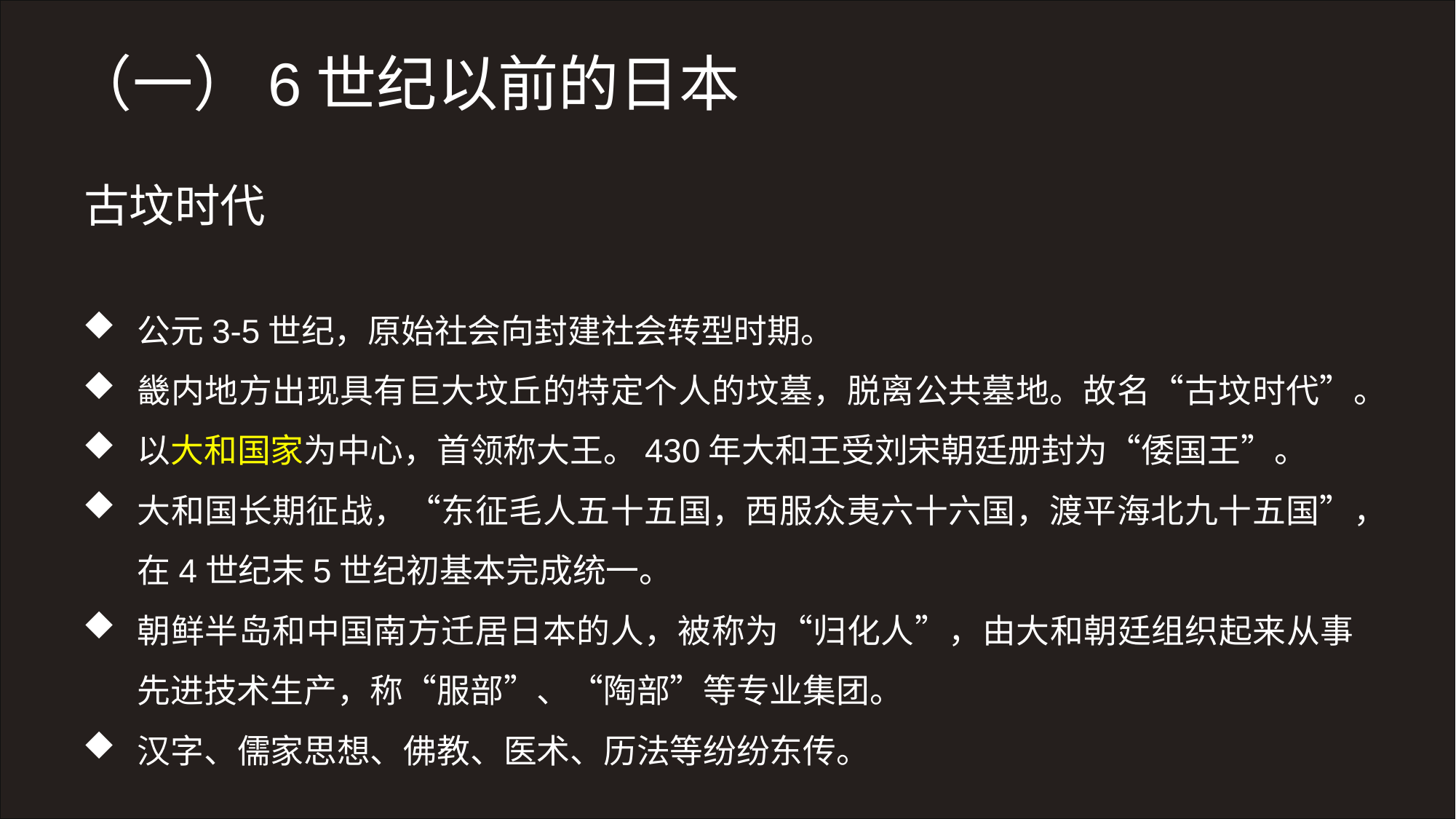

（一）6世纪以前的日本
古坟时代
公元3-5世纪，原始社会向封建社会转型时期。
畿内地方出现具有巨大坟丘的特定个人的坟墓，脱离公共墓地。故名“古坟时代”。
以大和国家为中心，首领称大王。430年大和王受刘宋朝廷册封为“倭国王”。
大和国长期征战，“东征毛人五十五国，西服众夷六十六国，渡平海北九十五国”，在4世纪末5世纪初基本完成统一。
朝鲜半岛和中国南方迁居日本的人，被称为“归化人”，由大和朝廷组织起来从事先进技术生产，称“服部”、“陶部”等专业集团。
汉字、儒家思想、佛教、医术、历法等纷纷东传。